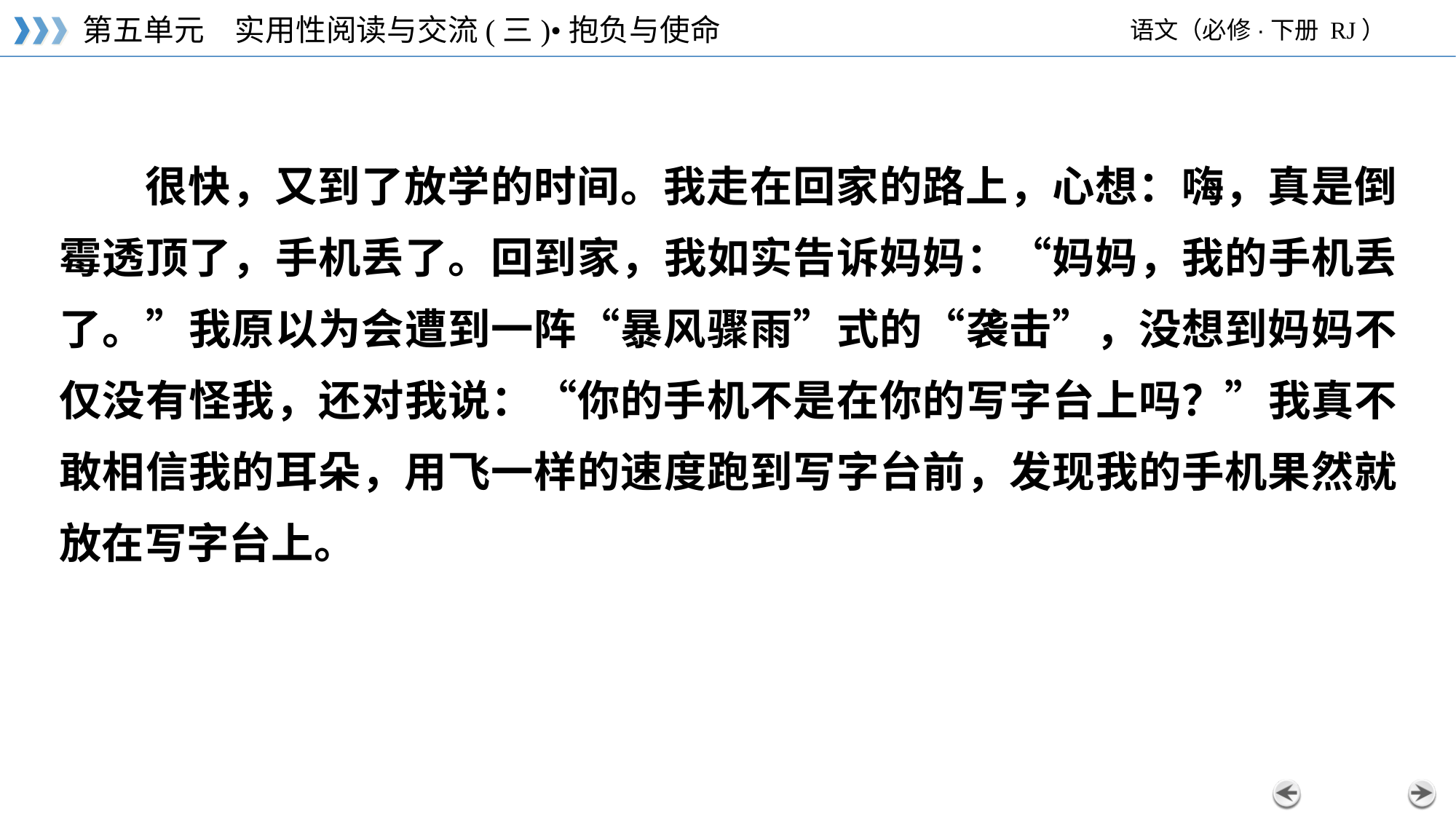

很快，又到了放学的时间。我走在回家的路上，心想：嗨，真是倒霉透顶了，手机丢了。回到家，我如实告诉妈妈：“妈妈，我的手机丢了。”我原以为会遭到一阵“暴风骤雨”式的“袭击”，没想到妈妈不仅没有怪我，还对我说：“你的手机不是在你的写字台上吗？”我真不敢相信我的耳朵，用飞一样的速度跑到写字台前，发现我的手机果然就放在写字台上。